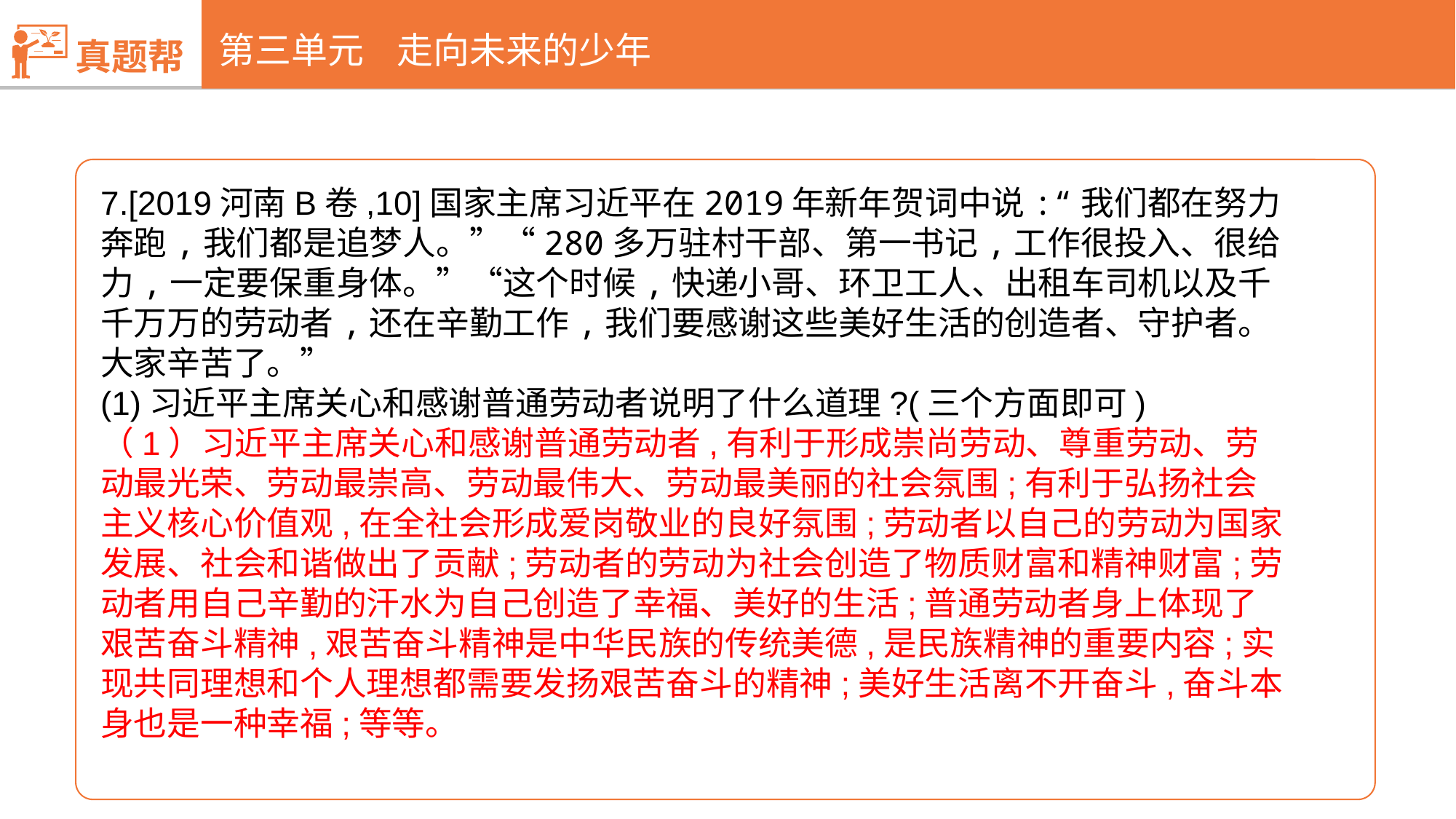

真题帮

第三单元    走向未来的少年

7.[2019河南B卷,10]国家主席习近平在2019年新年贺词中说:“我们都在努力奔跑,我们都是追梦人。”“280多万驻村干部、第一书记,工作很投入、很给力,一定要保重身体。”“这个时候,快递小哥、环卫工人、出租车司机以及千千万万的劳动者,还在辛勤工作,我们要感谢这些美好生活的创造者、守护者。大家辛苦了。”
(1)习近平主席关心和感谢普通劳动者说明了什么道理?(三个方面即可)
（1）习近平主席关心和感谢普通劳动者,有利于形成崇尚劳动、尊重劳动、劳动最光荣、劳动最崇高、劳动最伟大、劳动最美丽的社会氛围;有利于弘扬社会主义核心价值观,在全社会形成爱岗敬业的良好氛围;劳动者以自己的劳动为国家发展、社会和谐做出了贡献;劳动者的劳动为社会创造了物质财富和精神财富;劳动者用自己辛勤的汗水为自己创造了幸福、美好的生活;普通劳动者身上体现了艰苦奋斗精神,艰苦奋斗精神是中华民族的传统美德,是民族精神的重要内容;实现共同理想和个人理想都需要发扬艰苦奋斗的精神;美好生活离不开奋斗,奋斗本身也是一种幸福;等等。